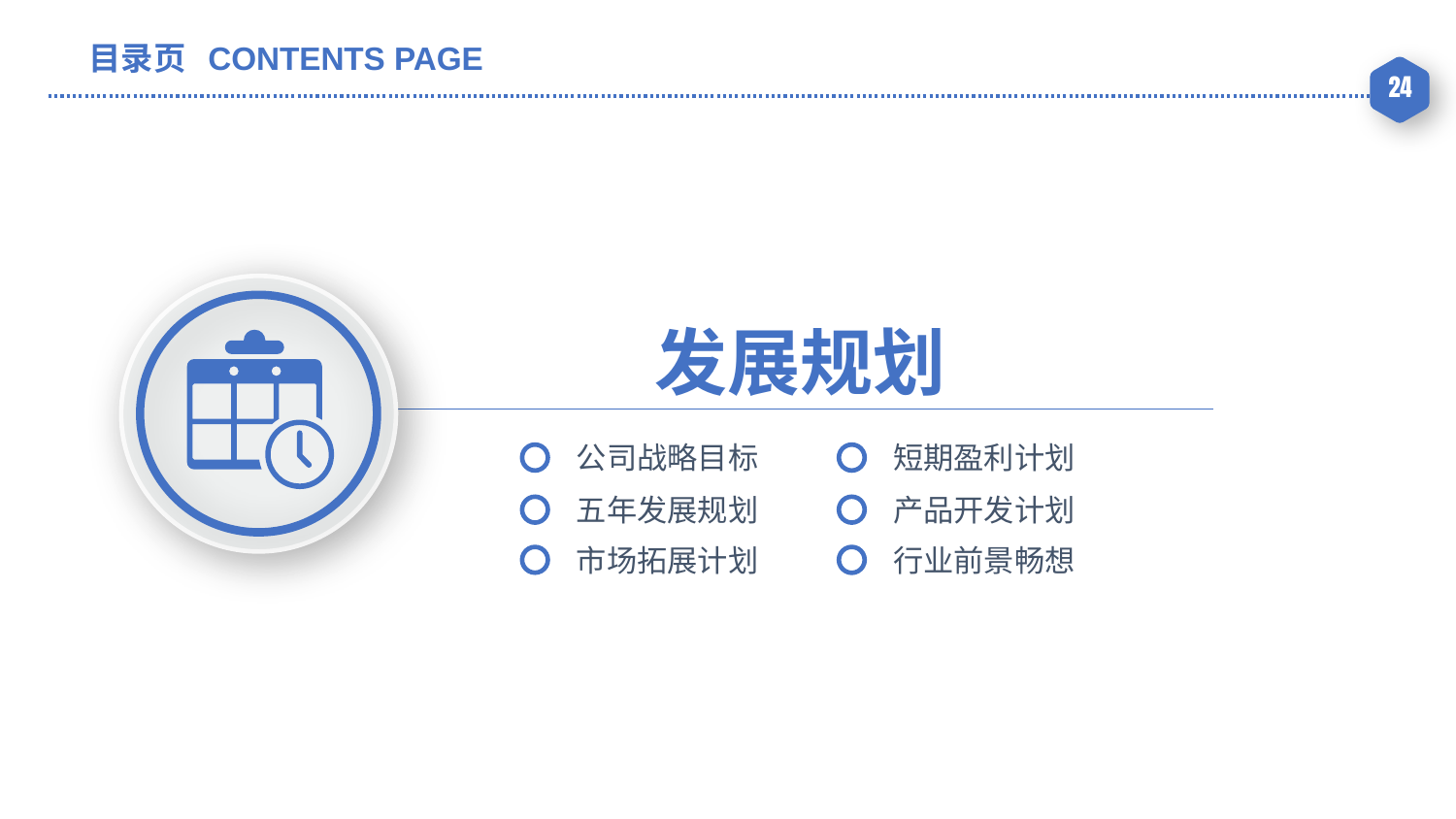

目录页  CONTENTS PAGE

发展规划

公司战略目标
短期盈利计划

五年发展规划
产品开发计划

市场拓展计划
行业前景畅想